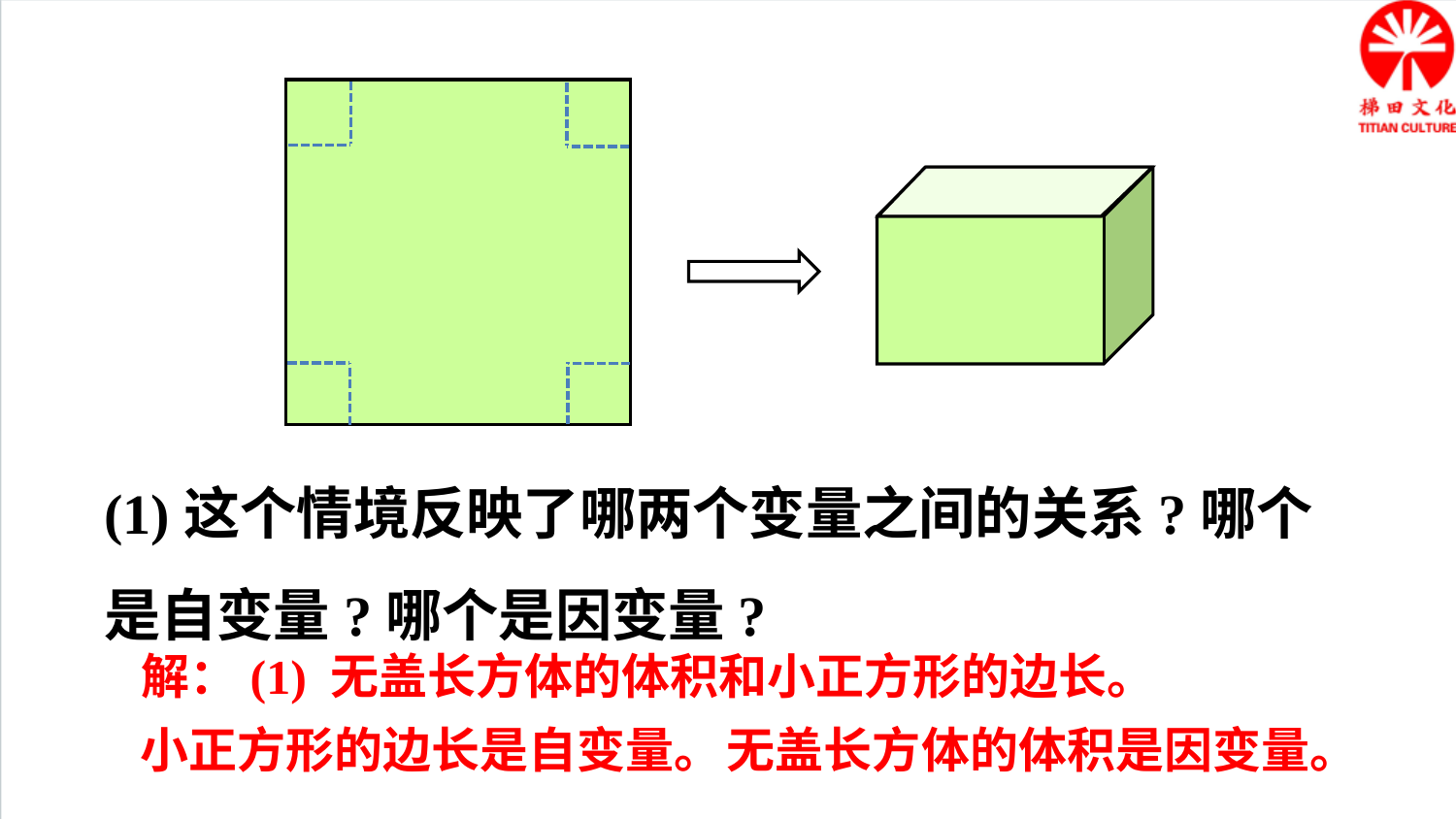

(1)这个情境反映了哪两个变量之间的关系?哪个是自变量?哪个是因变量?
解：(1) 无盖长方体的体积和小正方形的边长。
小正方形的边长是自变量。
无盖长方体的体积是因变量。